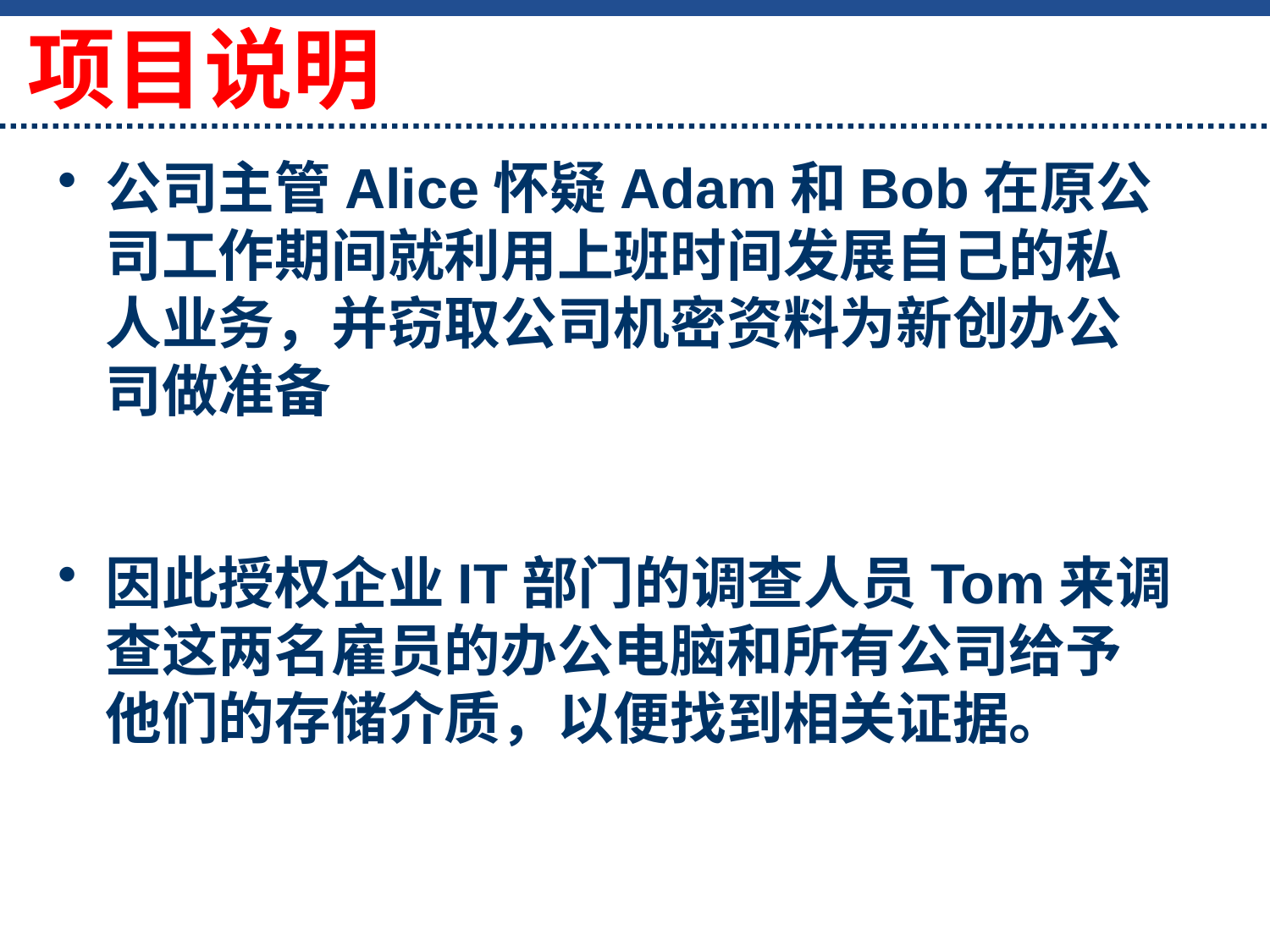

项目说明
公司主管Alice怀疑Adam和Bob在原公司工作期间就利用上班时间发展自己的私人业务，并窃取公司机密资料为新创办公司做准备

因此授权企业IT部门的调查人员Tom来调查这两名雇员的办公电脑和所有公司给予他们的存储介质，以便找到相关证据。